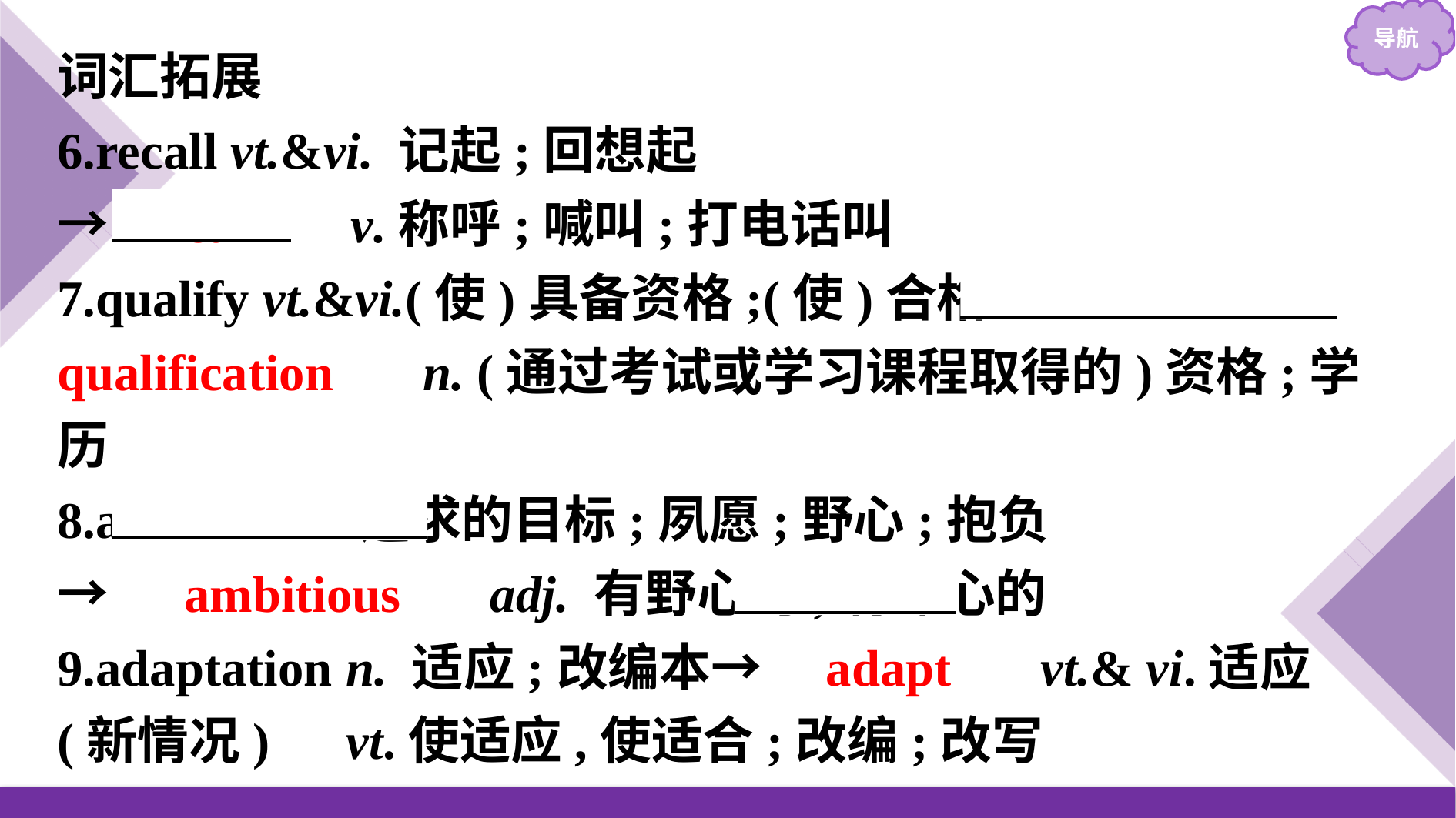

词汇拓展
6.recall vt.&vi. 记起;回想起
→　call　 v.称呼;喊叫;打电话叫
7.qualify vt.&vi.(使)具备资格;(使)合格→　qualification　 n. (通过考试或学习课程取得的)资格;学历
8.ambition n.追求的目标;夙愿;野心;抱负
→　ambitious　 adj. 有野心的;有雄心的
9.adaptation n. 适应;改编本→　adapt　 vt.& vi.适应(新情况)　vt.使适应,使适合;改编;改写